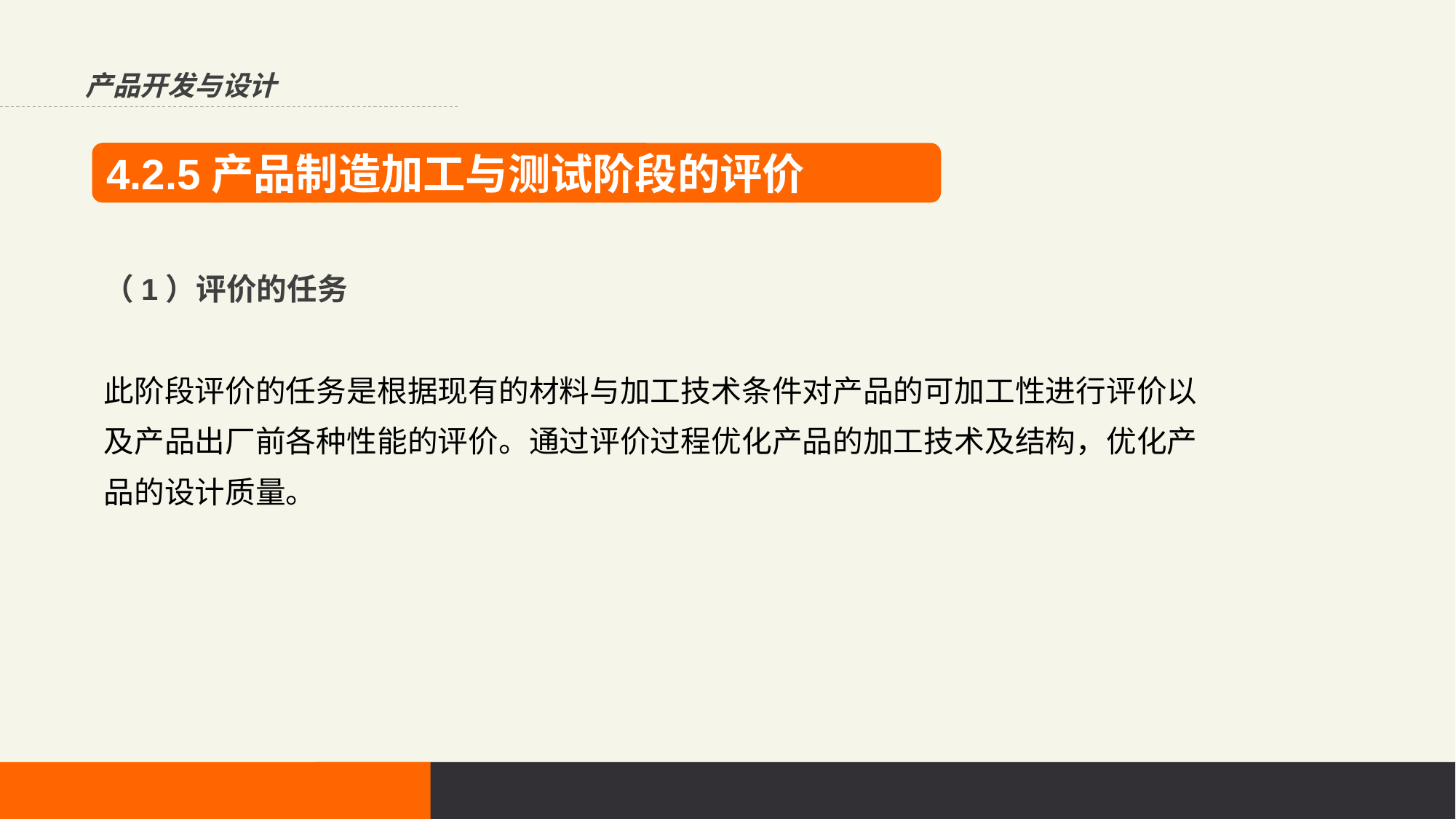

产品开发与设计
4.2.5产品制造加工与测试阶段的评价
（1）评价的任务
此阶段评价的任务是根据现有的材料与加工技术条件对产品的可加工性进行评价以及产品出厂前各种性能的评价。通过评价过程优化产品的加工技术及结构，优化产品的设计质量。